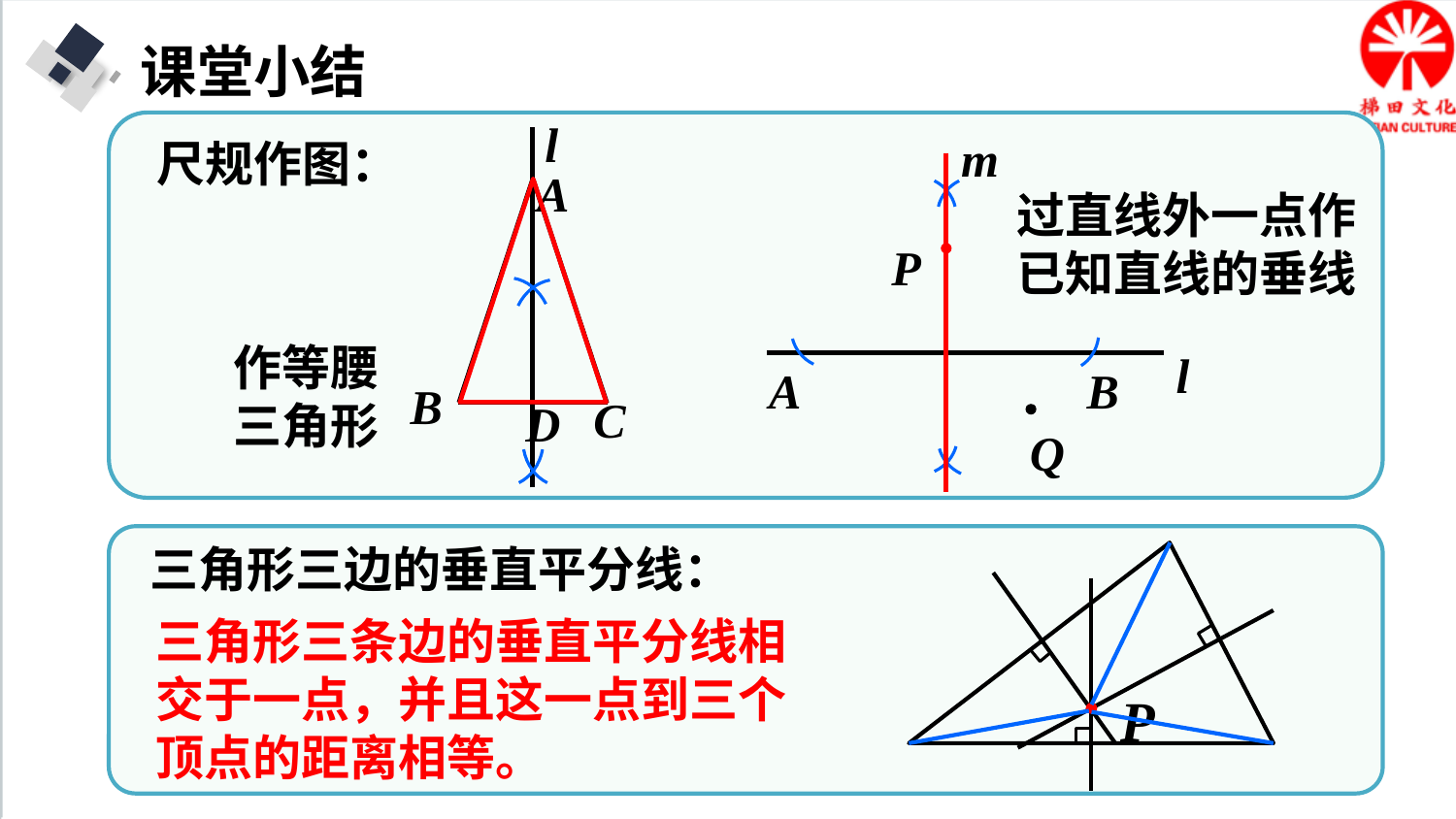

课堂小结
l
A

B
C
D

m

P

l

B
A

Q

尺规作图：
过直线外一点作已知直线的垂线
作等腰三角形

P

三角形三条边的垂直平分线相交于一点，并且这一点到三个顶点的距离相等。
三角形三边的垂直平分线：